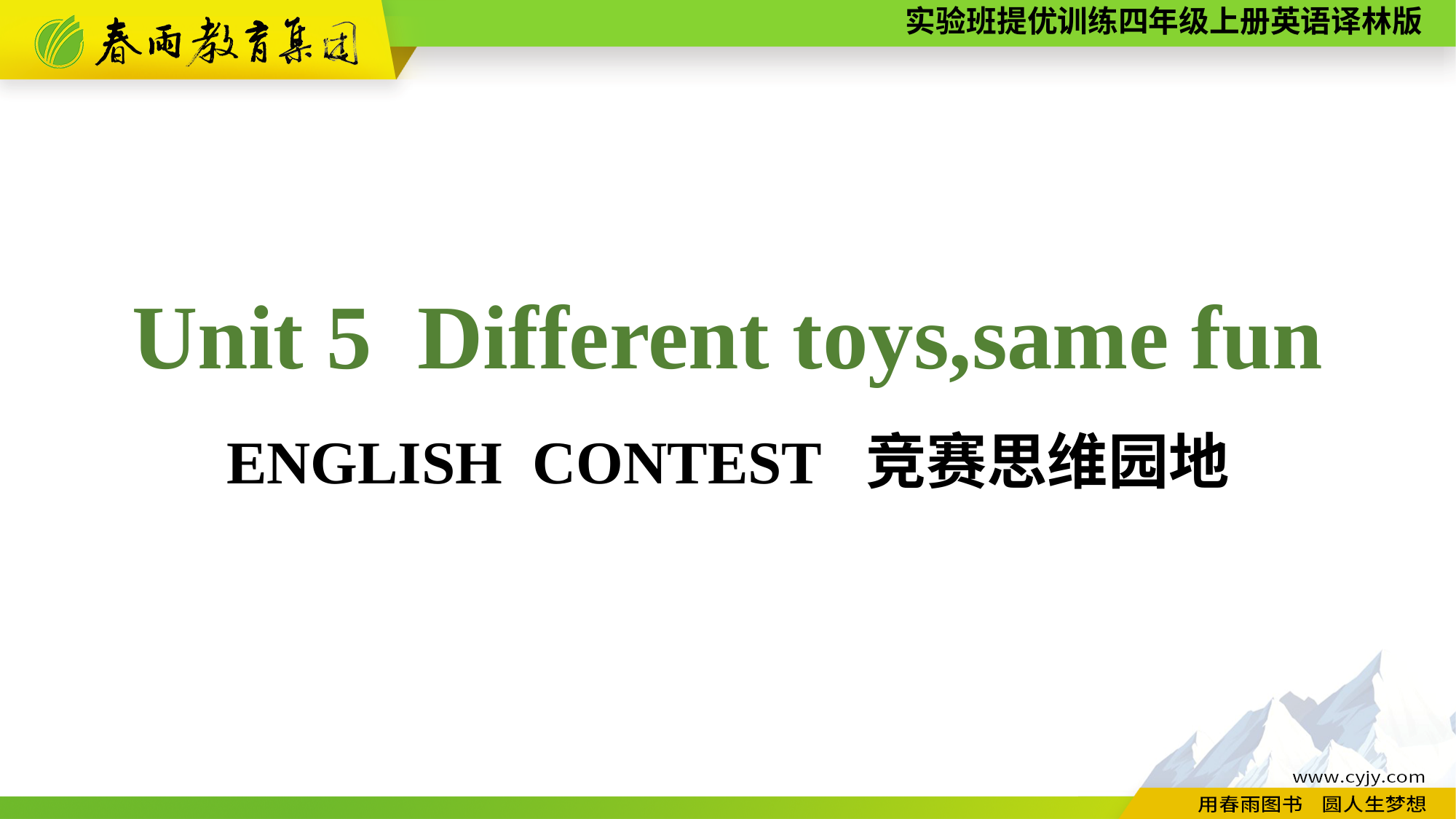

Unit 5  Different toys,same fun
ENGLISH  CONTEST  竞赛思维园地